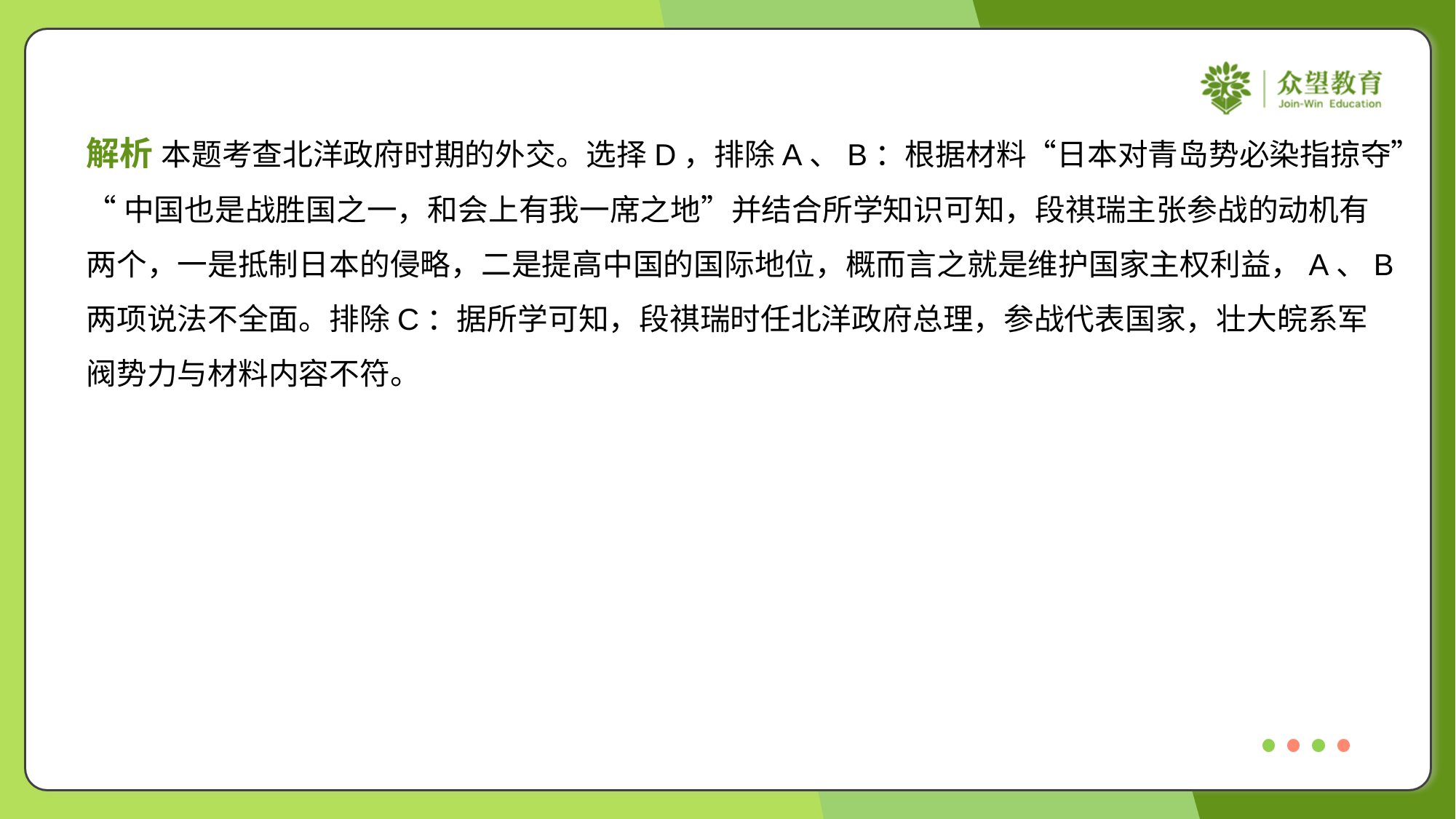

解析 本题考查北洋政府时期的外交。选择D，排除A、B：根据材料“日本对青岛势必染指掠夺”
“中国也是战胜国之一，和会上有我一席之地”并结合所学知识可知，段祺瑞主张参战的动机有
两个，一是抵制日本的侵略，二是提高中国的国际地位，概而言之就是维护国家主权利益，A、B
两项说法不全面。排除C：据所学可知，段祺瑞时任北洋政府总理，参战代表国家，壮大皖系军
阀势力与材料内容不符。